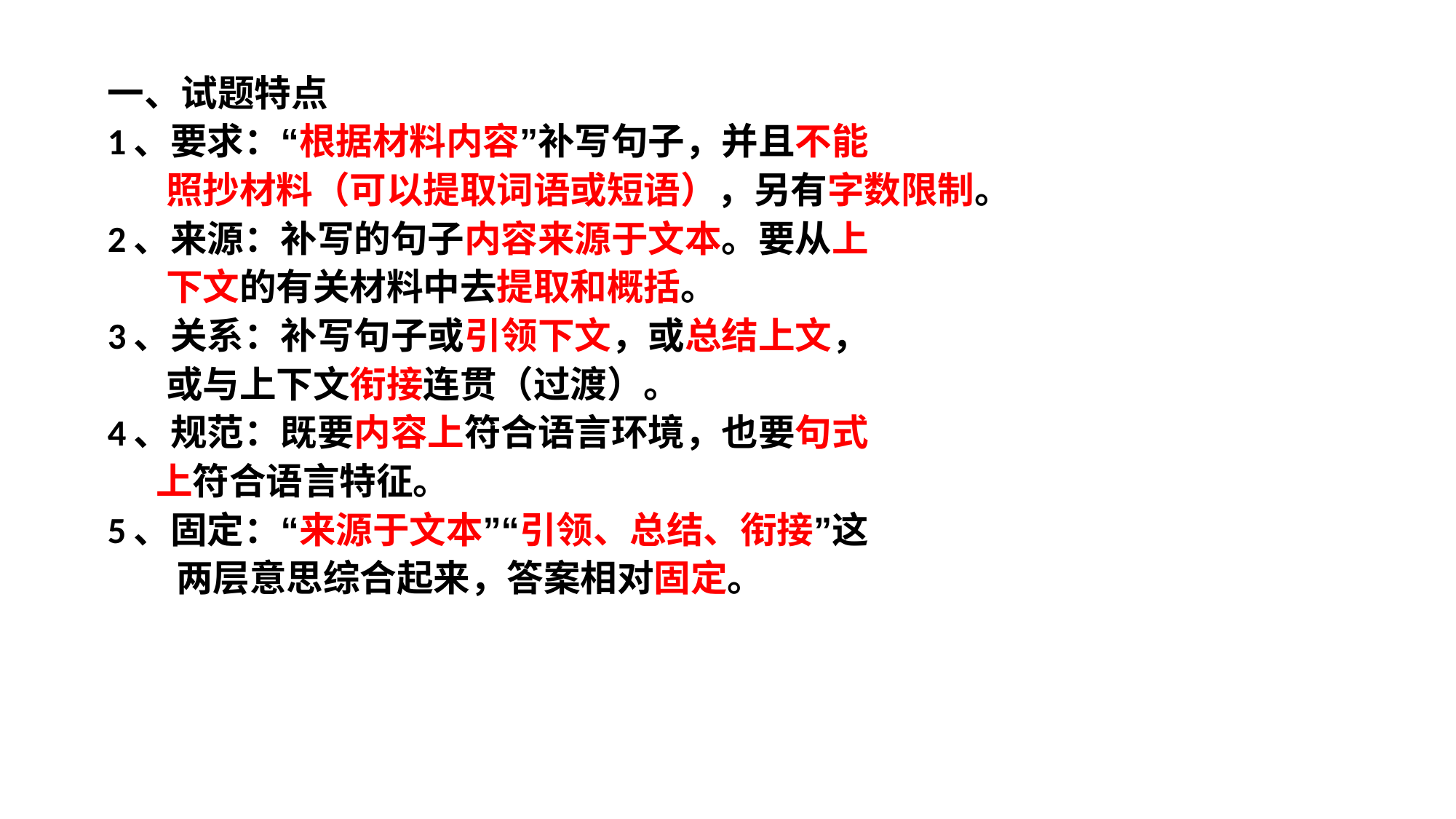

一、试题特点
1、要求：“根据材料内容”补写句子，并且不能
     照抄材料（可以提取词语或短语），另有字数限制。
2、来源：补写的句子内容来源于文本。要从上
     下文的有关材料中去提取和概括。
3、关系：补写句子或引领下文，或总结上文，
     或与上下文衔接连贯（过渡）。
4、规范：既要内容上符合语言环境，也要句式
    上符合语言特征。
5、固定：“来源于文本”“引领、总结、衔接”这
      两层意思综合起来，答案相对固定。